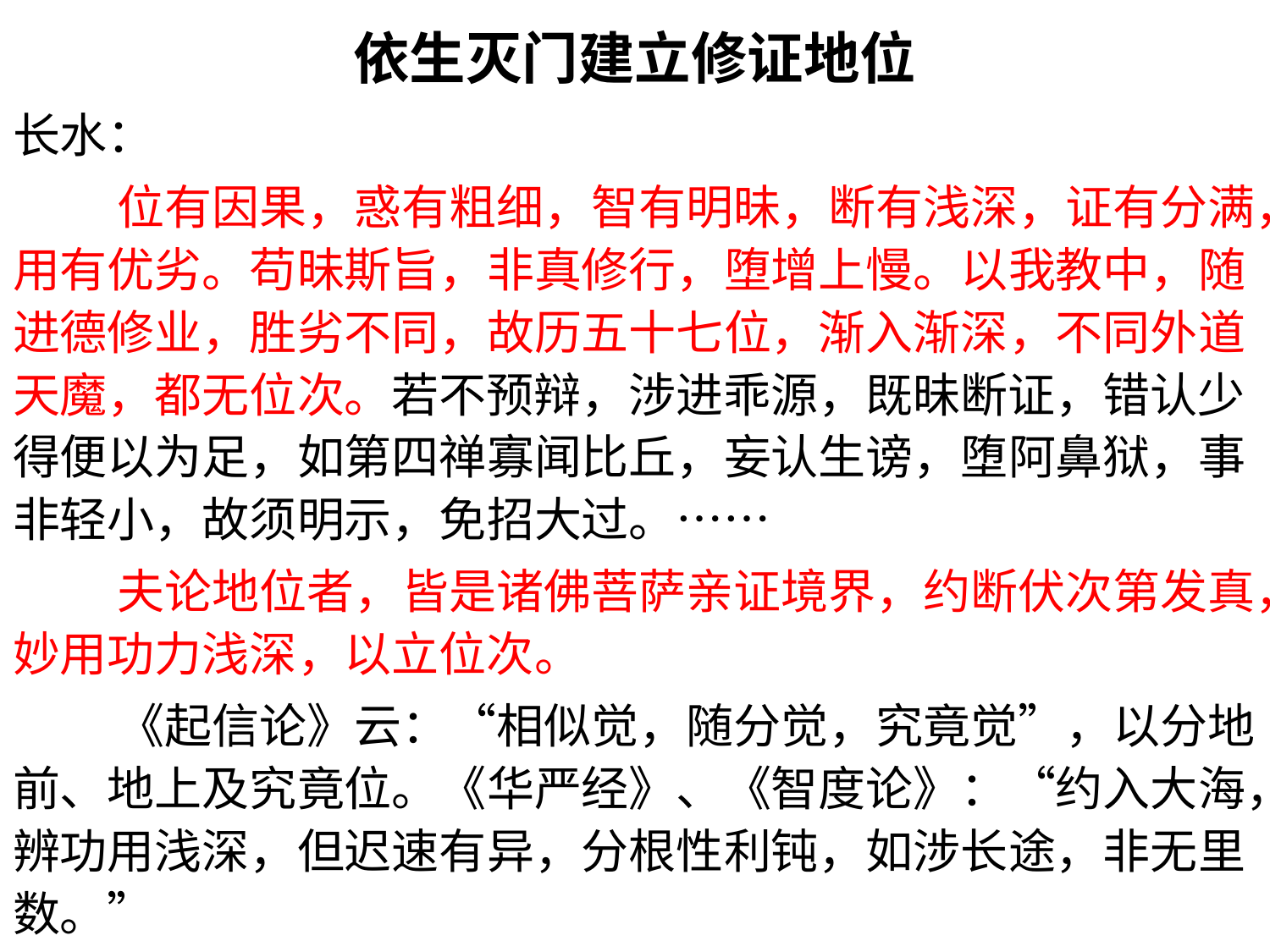

依生灭门建立修证地位
长水：
         位有因果，惑有粗细，智有明昧，断有浅深，证有分满，用有优劣。苟昧斯旨，非真修行，堕增上慢。以我教中，随进德修业，胜劣不同，故历五十七位，渐入渐深，不同外道天魔，都无位次。若不预辩，涉进乖源，既昧断证，错认少得便以为足，如第四禅寡闻比丘，妄认生谤，堕阿鼻狱，事非轻小，故须明示，免招大过。……
         夫论地位者，皆是诸佛菩萨亲证境界，约断伏次第发真，妙用功力浅深，以立位次。
         《起信论》云：“相似觉，随分觉，究竟觉”，以分地前、地上及究竟位。《华严经》、《智度论》：“约入大海，辨功用浅深，但迟速有异，分根性利钝，如涉长途，非无里数。”